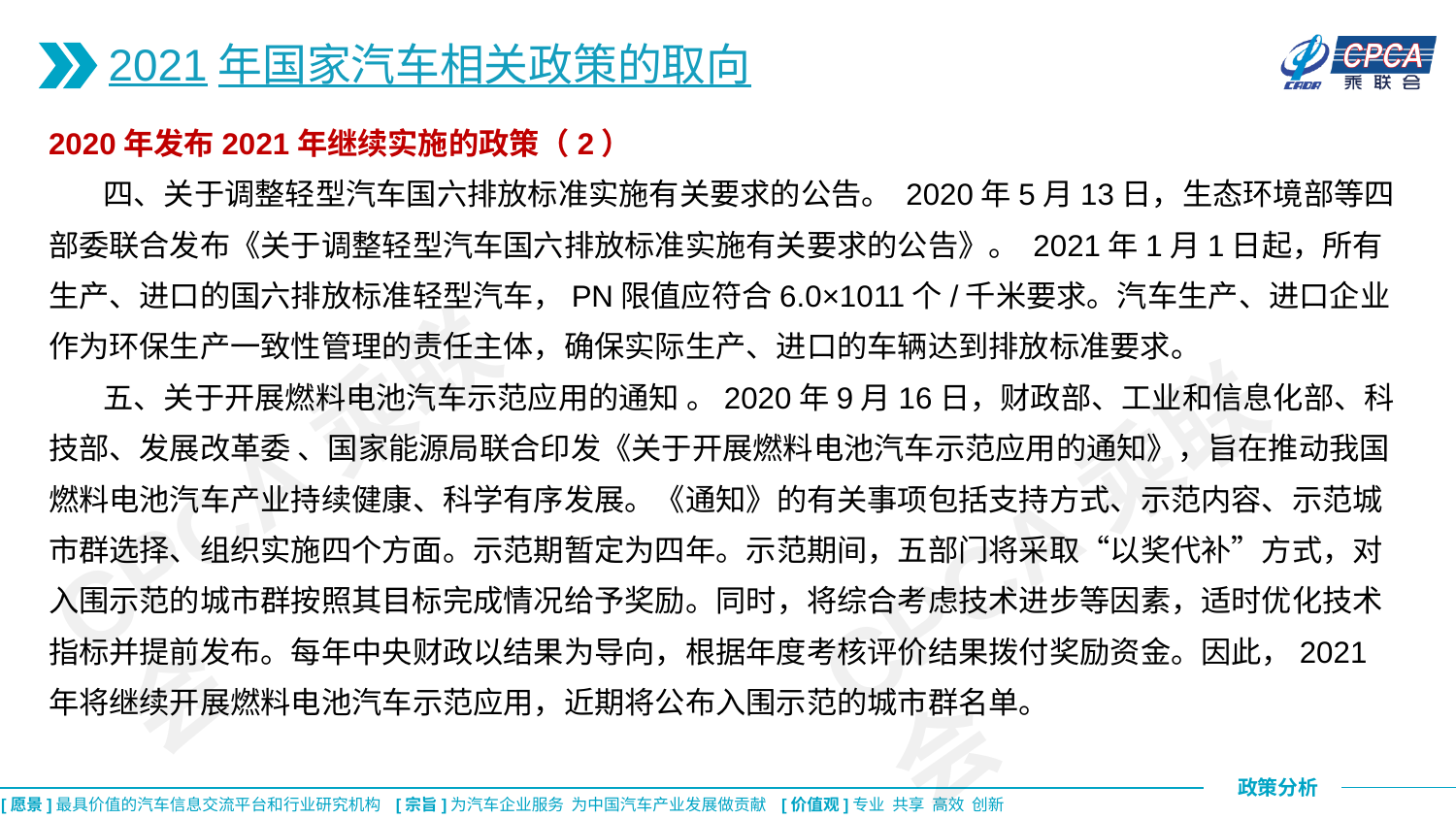

2021年国家汽车相关政策的取向
2020年发布2021年继续实施的政策（2）
       四、关于调整轻型汽车国六排放标准实施有关要求的公告。 2020年5月13日，生态环境部等四部委联合发布《关于调整轻型汽车国六排放标准实施有关要求的公告》。 2021年1月1日起，所有生产、进口的国六排放标准轻型汽车，PN限值应符合6.0×1011个/千米要求。汽车生产、进口企业作为环保生产一致性管理的责任主体，确保实际生产、进口的车辆达到排放标准要求。
       五、关于开展燃料电池汽车示范应用的通知 。2020年9月16日，财政部、工业和信息化部、科技部、发展改革委 、国家能源局联合印发《关于开展燃料电池汽车示范应用的通知》，旨在推动我国燃料电池汽车产业持续健康、科学有序发展。《通知》的有关事项包括支持方式、示范内容、示范城市群选择、组织实施四个方面。示范期暂定为四年。示范期间，五部门将采取“以奖代补”方式，对入围示范的城市群按照其目标完成情况给予奖励。同时，将综合考虑技术进步等因素，适时优化技术指标并提前发布。每年中央财政以结果为导向，根据年度考核评价结果拨付奖励资金。因此，2021年将继续开展燃料电池汽车示范应用，近期将公布入围示范的城市群名单。
CPCA乘联会
CPCA乘联会